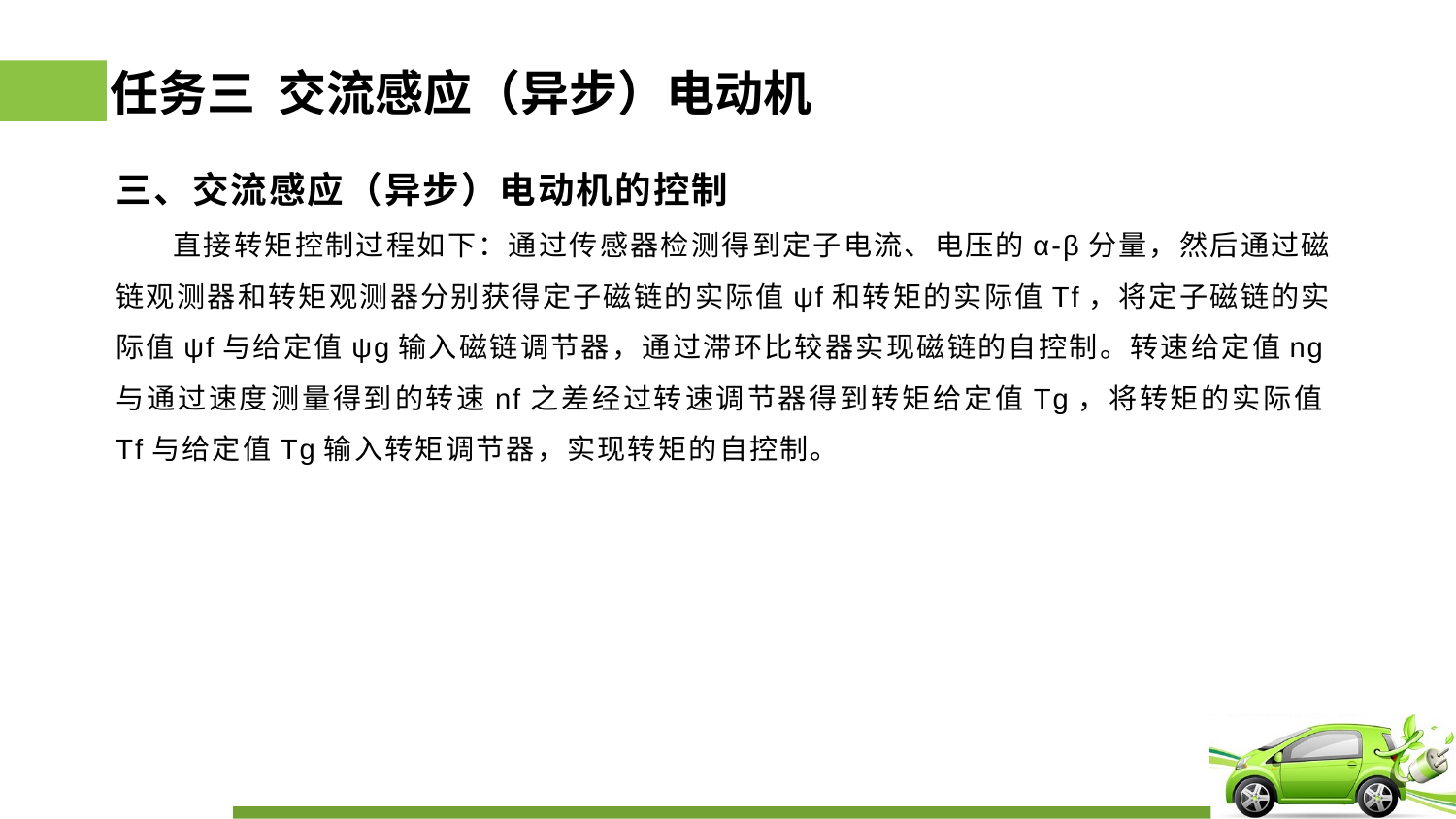

# 任务三  交流感应（异步）电动机
三、交流感应（异步）电动机的控制
      直接转矩控制过程如下：通过传感器检测得到定子电流、电压的α-β分量，然后通过磁链观测器和转矩观测器分别获得定子磁链的实际值ψf和转矩的实际值Tf，将定子磁链的实际值ψf与给定值ψg输入磁链调节器，通过滞环比较器实现磁链的自控制。转速给定值ng与通过速度测量得到的转速nf之差经过转速调节器得到转矩给定值Tg，将转矩的实际值Tf与给定值Tg输入转矩调节器，实现转矩的自控制。